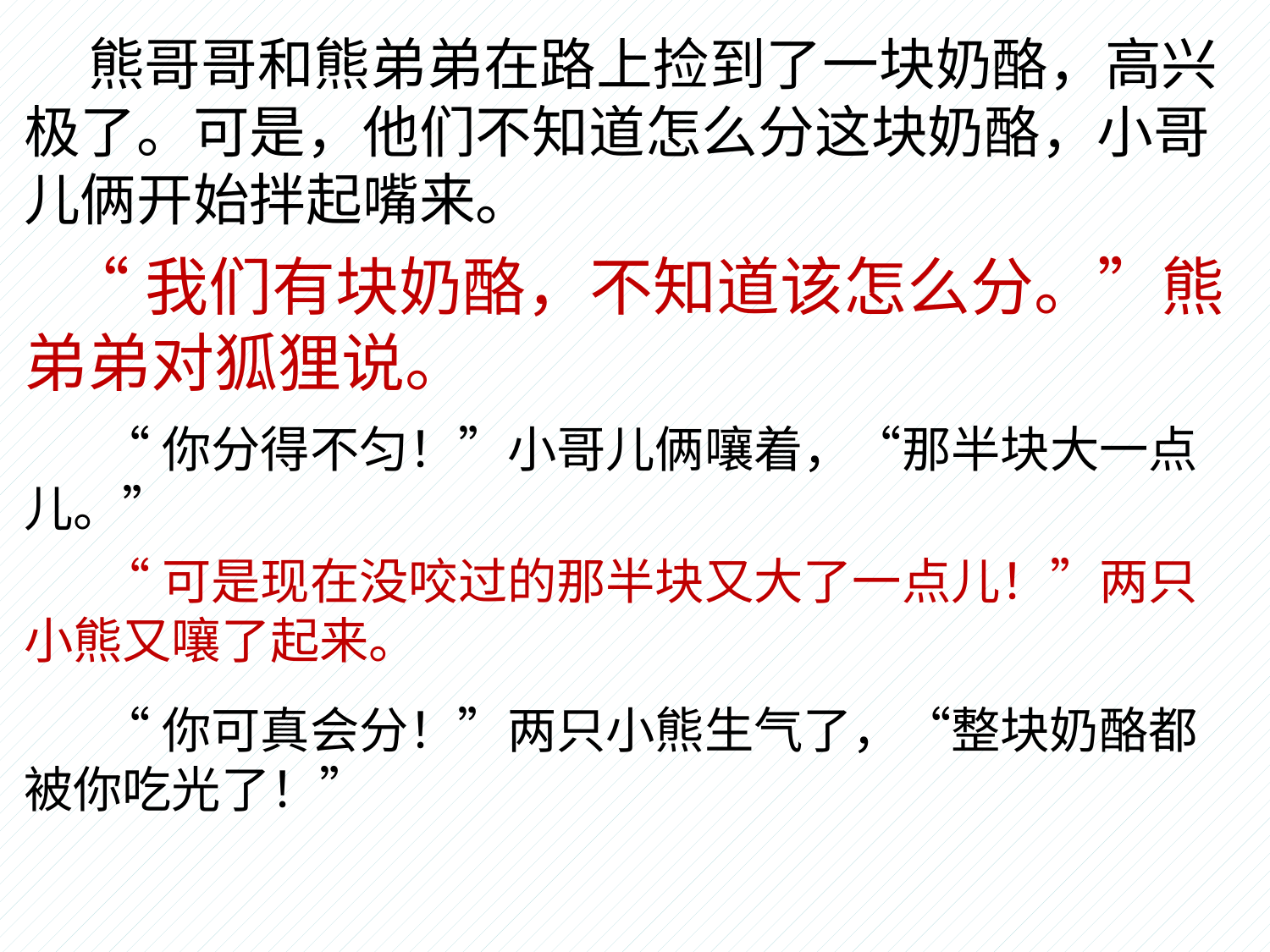

熊哥哥和熊弟弟在路上捡到了一块奶酪，高兴极了。可是，他们不知道怎么分这块奶酪，小哥儿俩开始拌起嘴来。
   “我们有块奶酪，不知道该怎么分。”熊弟弟对狐狸说。
       “你分得不匀！”小哥儿俩嚷着，“那半块大一点儿。”
       “可是现在没咬过的那半块又大了一点儿！”两只小熊又嚷了起来。
       “你可真会分！”两只小熊生气了，“整块奶酪都被你吃光了！”